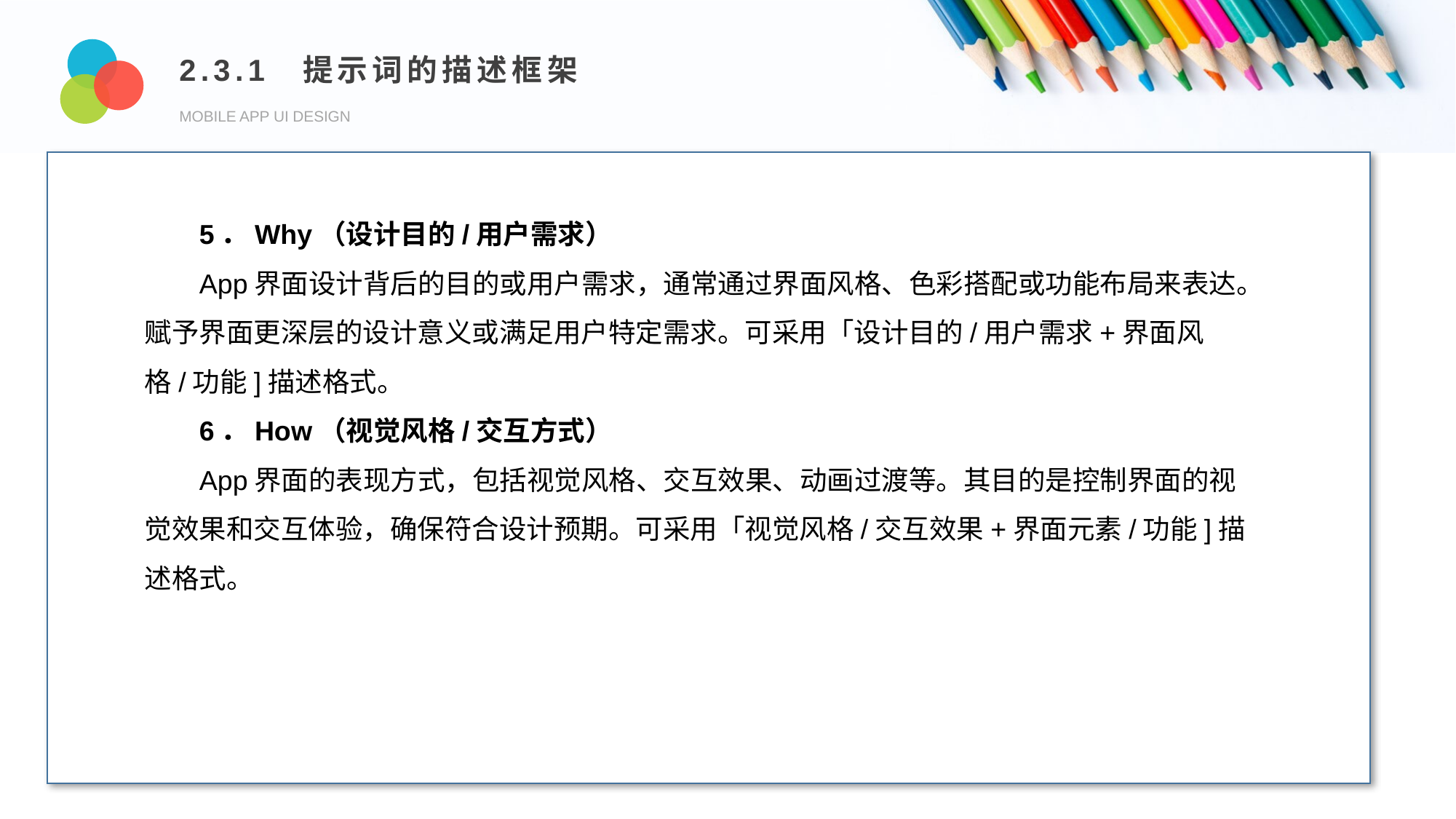

2.3.1  提示词的描述框架
MOBILE APP UI DESIGN
Design and Production
5．Why（设计目的/用户需求）
App界面设计背后的目的或用户需求，通常通过界面风格、色彩搭配或功能布局来表达。赋予界面更深层的设计意义或满足用户特定需求。可采用「设计目的/用户需求+界面风格/功能]描述格式。
6．How（视觉风格/交互方式）
App界面的表现方式，包括视觉风格、交互效果、动画过渡等。其目的是控制界面的视觉效果和交互体验，确保符合设计预期。可采用「视觉风格/交互效果+界面元素/功能]描述格式。